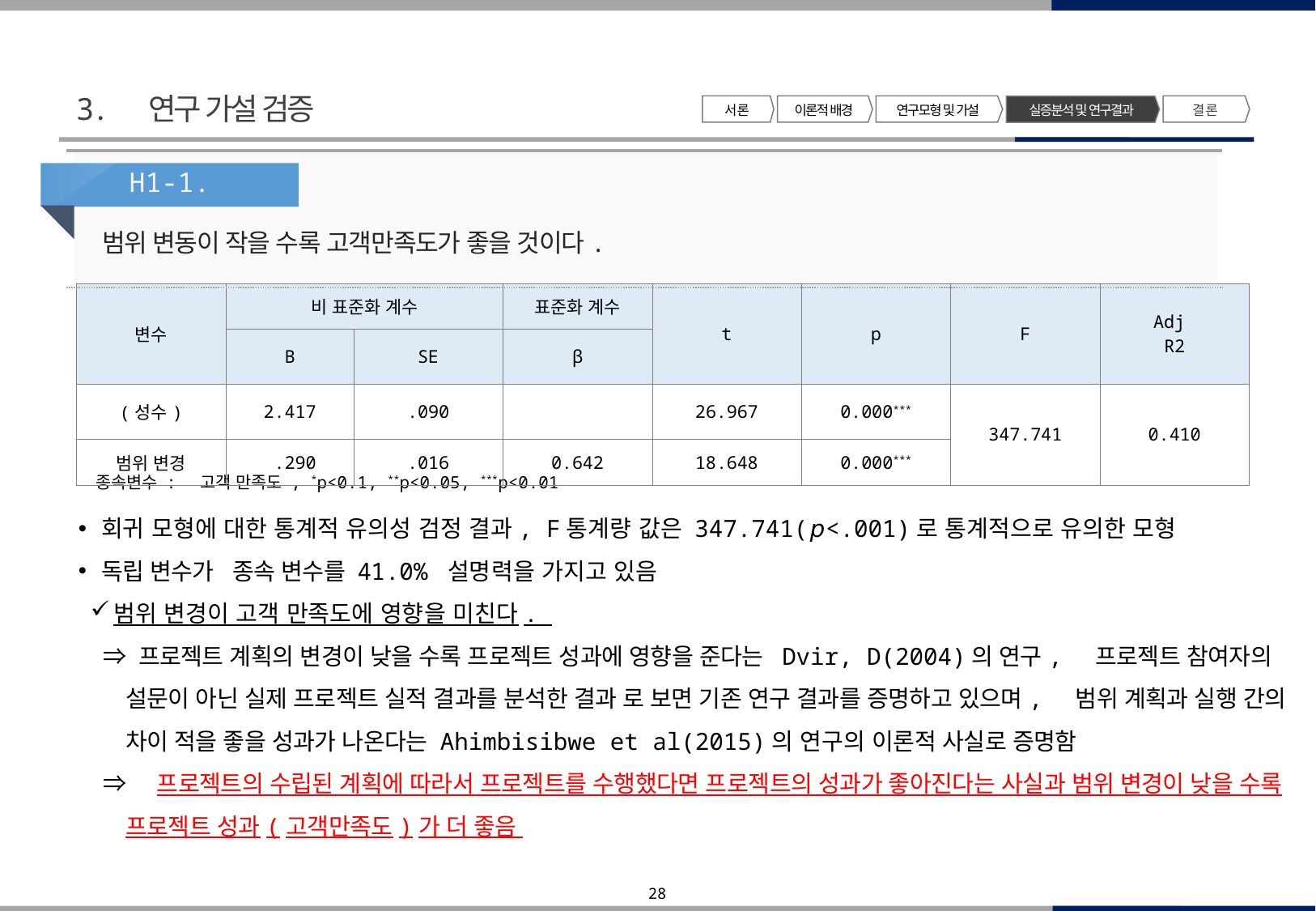

3.  연구 가설 검증
서  론
이론적 배경
연구모형 및 가설
결 론
실증분석 및 연구결과

H1-1.

범위 변동이 작을 수록 고객만족도가 좋을 것이다.
| 변수 | 비 표준화 계수 |  | 표준화 계수 | t | p | F | Adj  R2 |
| --- | --- | --- | --- | --- | --- | --- | --- |
|  | B | SE | β |  |  |  |  |
| (성수) | 2.417 | .090 |  | 26.967 | 0.000\*\*\* | 347.741 | 0.410 |
| 범위 변경 | .290 | .016 | 0.642 | 18.648 | 0.000\*\*\* |  |  |
종속변수 :  고객 만족도 , *p<0.1, **p<0.05, ***p<0.01
회귀 모형에 대한 통계적 유의성 검정 결과, F통계량 값은 347.741(𝘱<.001)로 통계적으로 유의한 모형
독립 변수가   종속 변수를 41.0% 설명력을 가지고 있음
범위 변경이 고객 만족도에 영향을 미친다.
    ⇒ 프로젝트 계획의 변경이 낮을 수록 프로젝트 성과에 영향을 준다는  Dvir, D(2004)의 연구,  프로젝트 참여자의 설문이 아닌 실제 프로젝트 실적 결과를 분석한 결과 로 보면 기존 연구 결과를 증명하고 있으며,  범위 계획과 실행 간의 차이 적을 좋을 성과가 나온다는 Ahimbisibwe et al(2015)의 연구의 이론적 사실로 증명함
    ⇒    프로젝트의 수립된 계획에 따라서 프로젝트를 수행했다면 프로젝트의 성과가 좋아진다는 사실과 범위 변경이 낮을 수록 프로젝트 성과(고객만족도)가 더 좋음